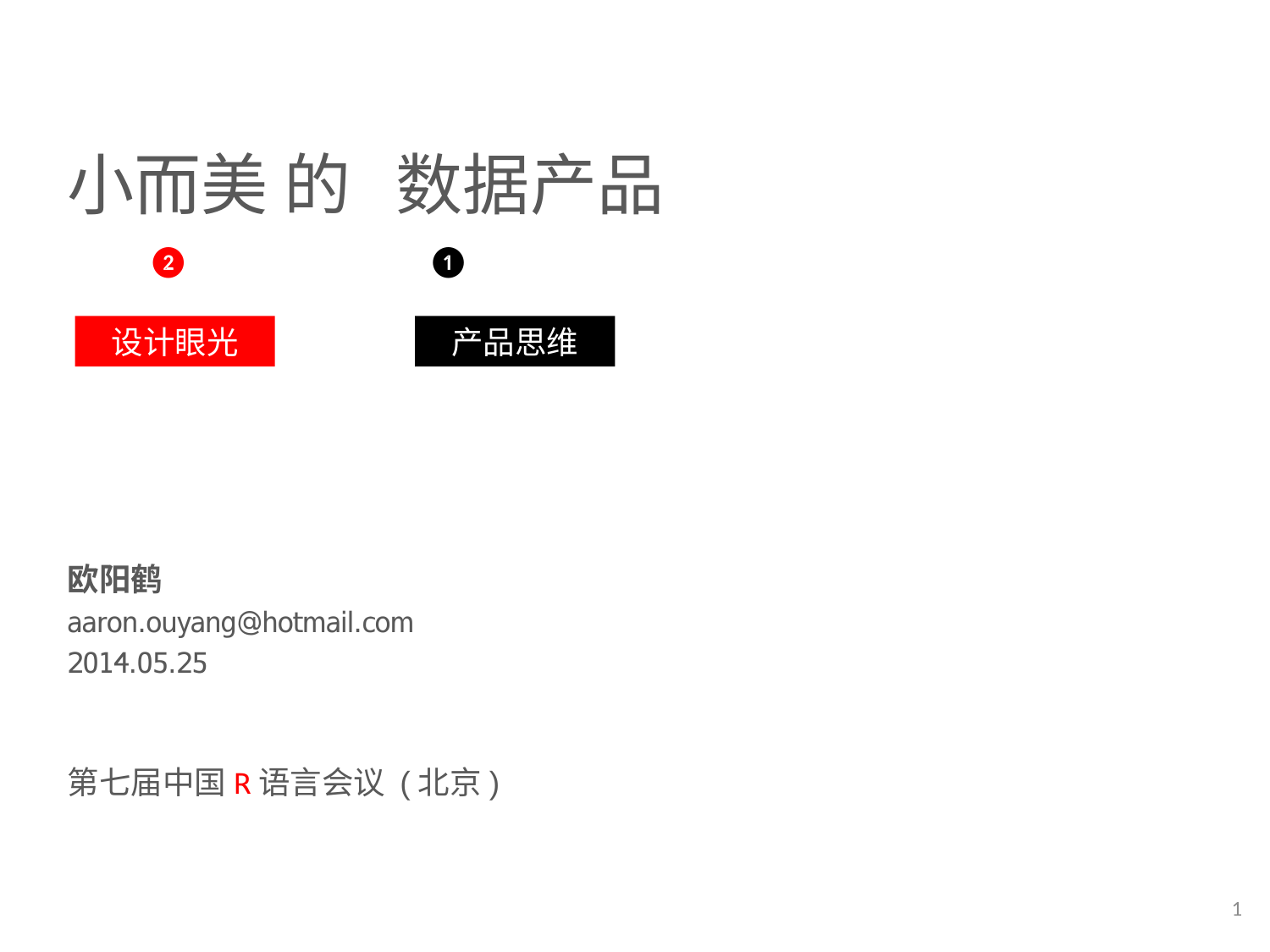

小而美 的   数据产品
❷
❶
设计眼光
产品思维
欧阳鹤 aaron.ouyang@hotmail.com
2014.05.25
第七届中国R语言会议 (北京)
1